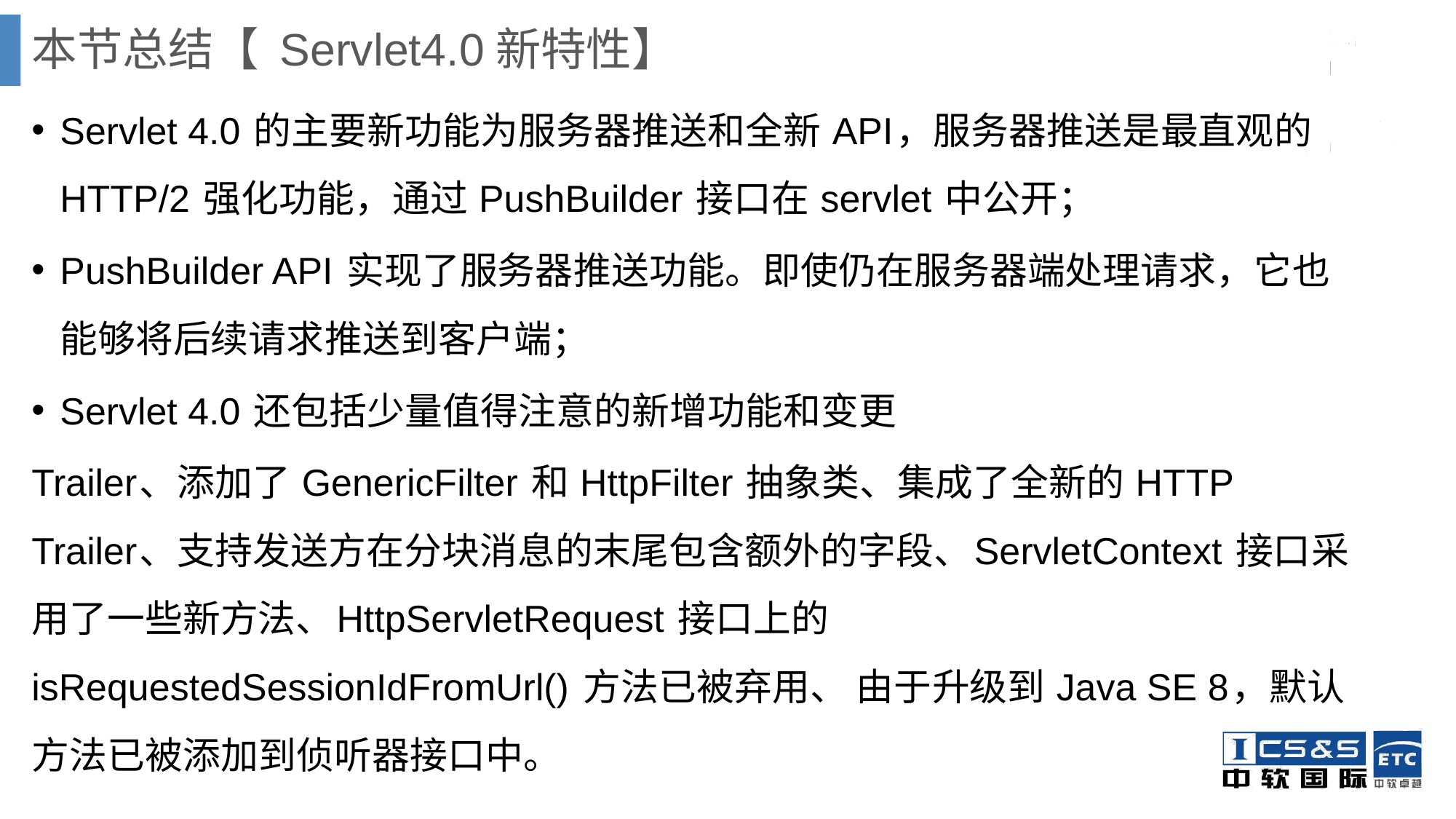

# 本节总结【 Servlet4.0新特性】
Servlet 4.0 的主要新功能为服务器推送和全新 API，服务器推送是最直观的 HTTP/2 强化功能，通过 PushBuilder 接口在 servlet 中公开；
PushBuilder API 实现了服务器推送功能。即使仍在服务器端处理请求，它也能够将后续请求推送到客户端；
Servlet 4.0 还包括少量值得注意的新增功能和变更
Trailer、添加了 GenericFilter 和 HttpFilter 抽象类、集成了全新的 HTTP Trailer、支持发送方在分块消息的末尾包含额外的字段、ServletContext 接口采用了一些新方法、HttpServletRequest 接口上的 isRequestedSessionIdFromUrl() 方法已被弃用、 由于升级到 Java SE 8，默认方法已被添加到侦听器接口中。